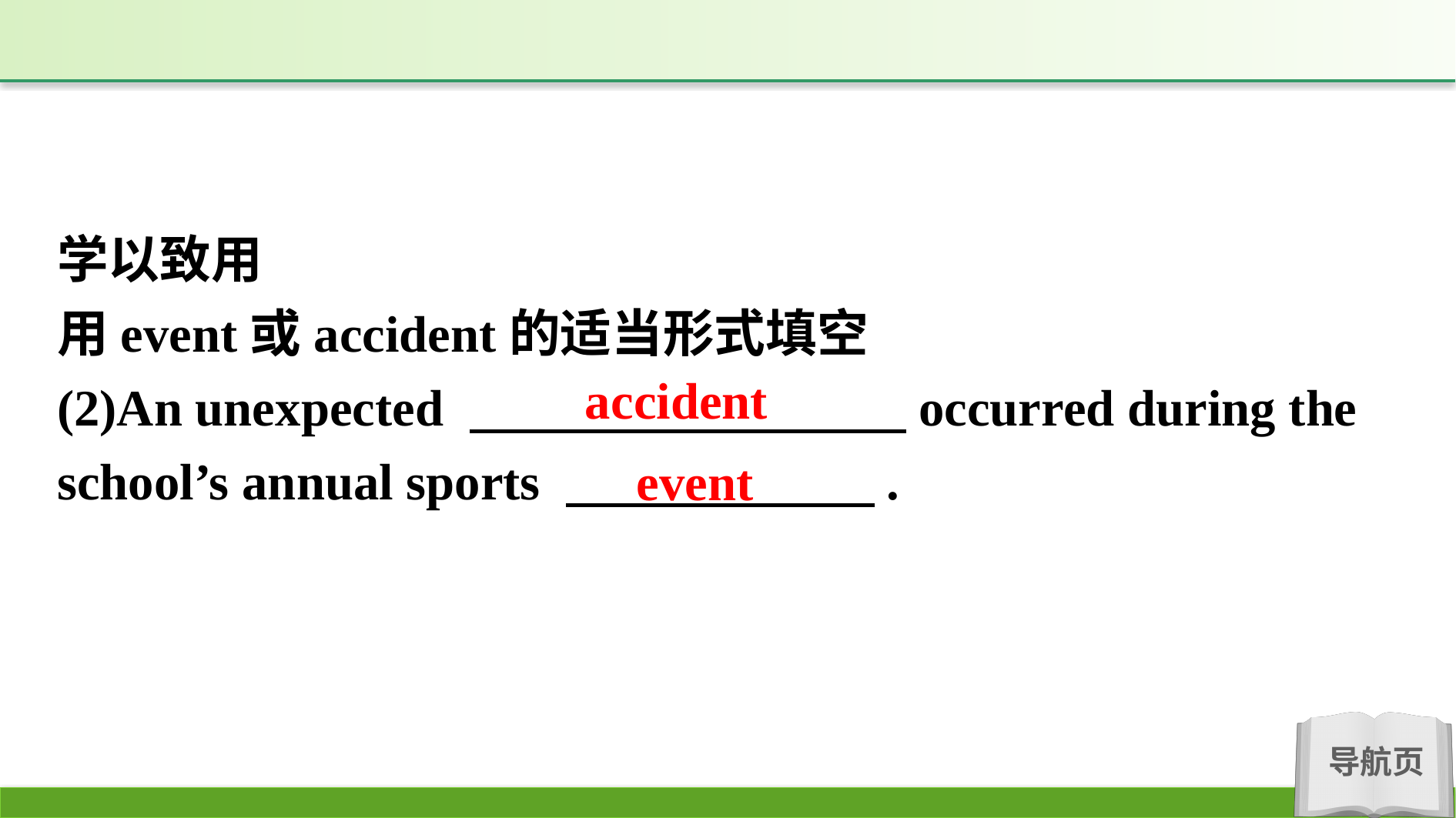

学以致用
用event或accident的适当形式填空
(2)An unexpected 　　　　　　　　 occurred during the school’s annual sports 　　　　　　.
accident
event